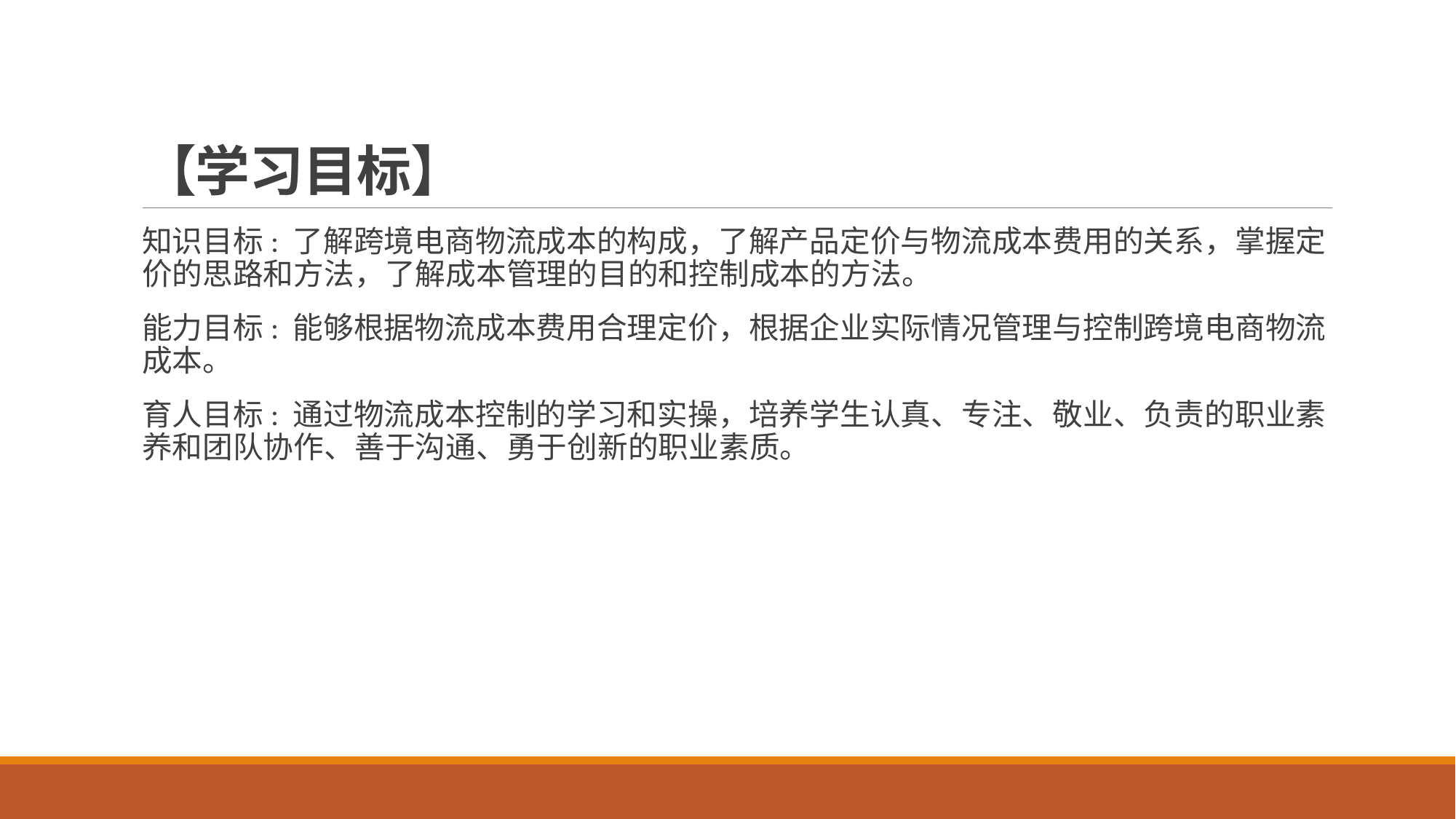

# 【学习目标】
知识目标: 了解跨境电商物流成本的构成，了解产品定价与物流成本费用的关系，掌握定价的思路和方法，了解成本管理的目的和控制成本的方法。
能力目标: 能够根据物流成本费用合理定价，根据企业实际情况管理与控制跨境电商物流成本。
育人目标: 通过物流成本控制的学习和实操，培养学生认真、专注、敬业、负责的职业素养和团队协作、善于沟通、勇于创新的职业素质。